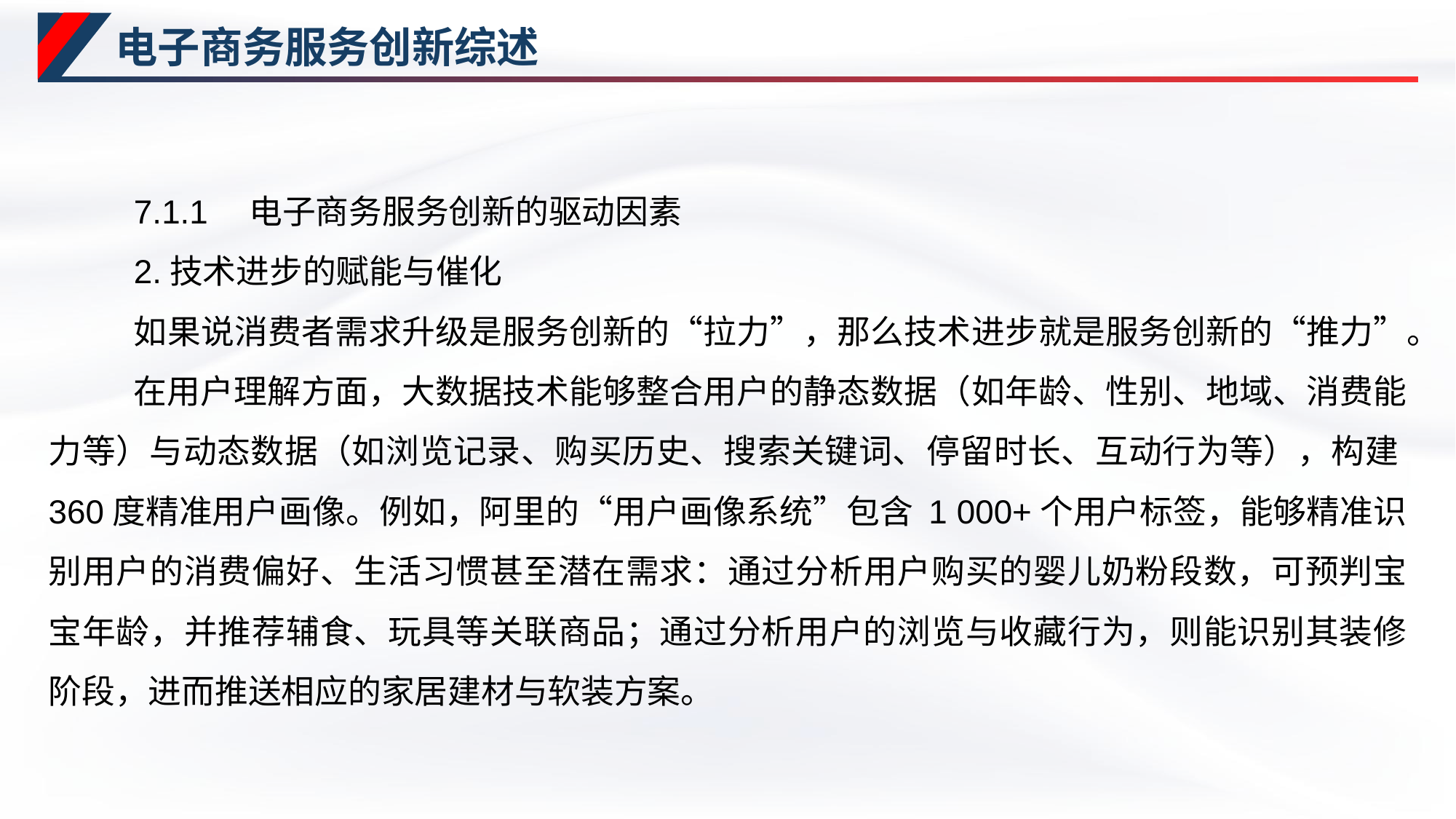

# 电子商务服务创新综述
7.1.1　电子商务服务创新的驱动因素
2.技术进步的赋能与催化
如果说消费者需求升级是服务创新的“拉力”，那么技术进步就是服务创新的“推力”。
在用户理解方面，大数据技术能够整合用户的静态数据（如年龄、性别、地域、消费能力等）与动态数据（如浏览记录、购买历史、搜索关键词、停留时长、互动行为等），构建360度精准用户画像。例如，阿里的“用户画像系统”包含 1 000+个用户标签，能够精准识别用户的消费偏好、生活习惯甚至潜在需求：通过分析用户购买的婴儿奶粉段数，可预判宝宝年龄，并推荐辅食、玩具等关联商品；通过分析用户的浏览与收藏行为，则能识别其装修阶段，进而推送相应的家居建材与软装方案。